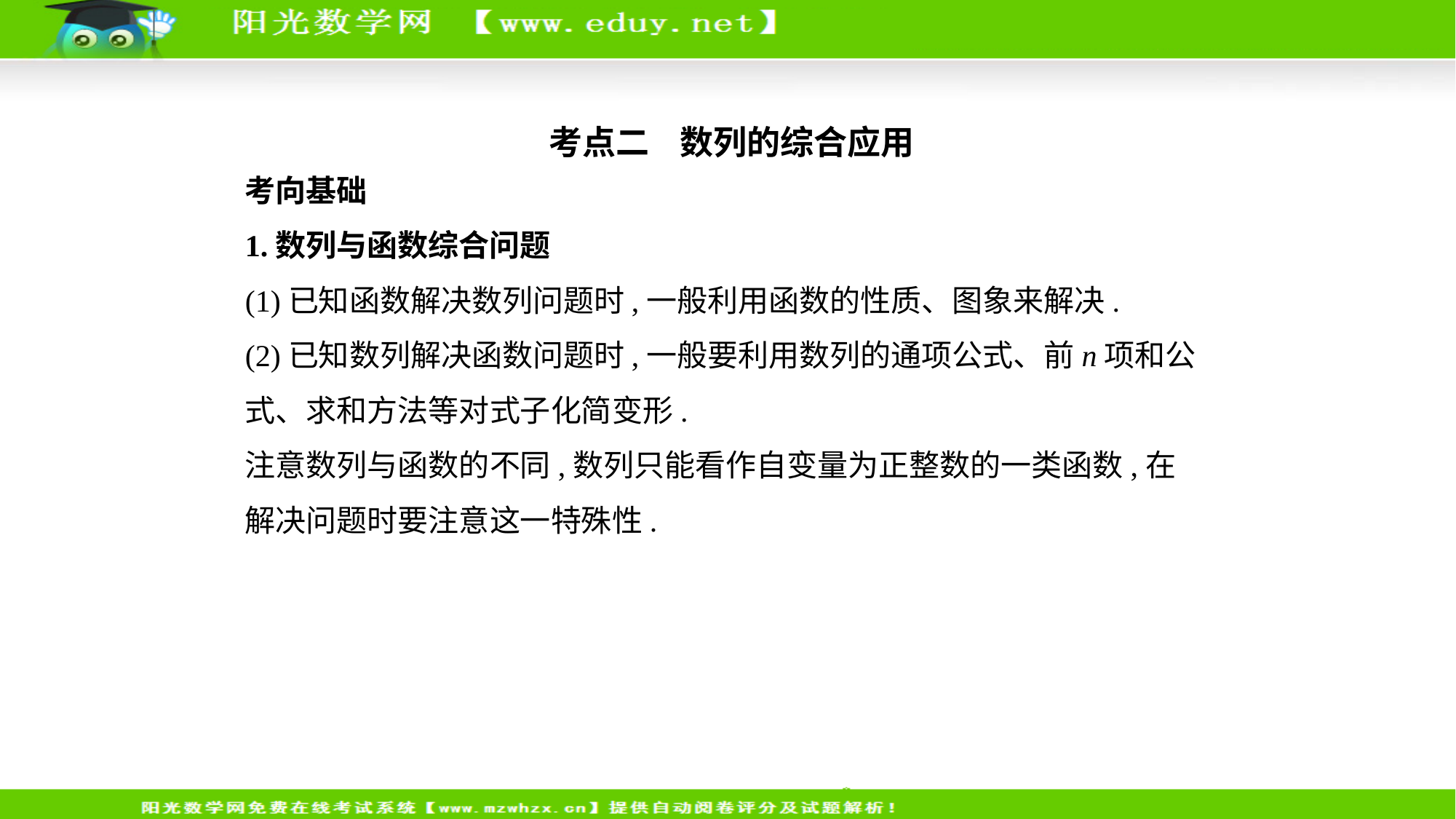

考点二    数列的综合应用
考向基础
1.数列与函数综合问题
(1)已知函数解决数列问题时,一般利用函数的性质、图象来解决.
(2)已知数列解决函数问题时,一般要利用数列的通项公式、前n项和公
式、求和方法等对式子化简变形.
注意数列与函数的不同,数列只能看作自变量为正整数的一类函数,在
解决问题时要注意这一特殊性.